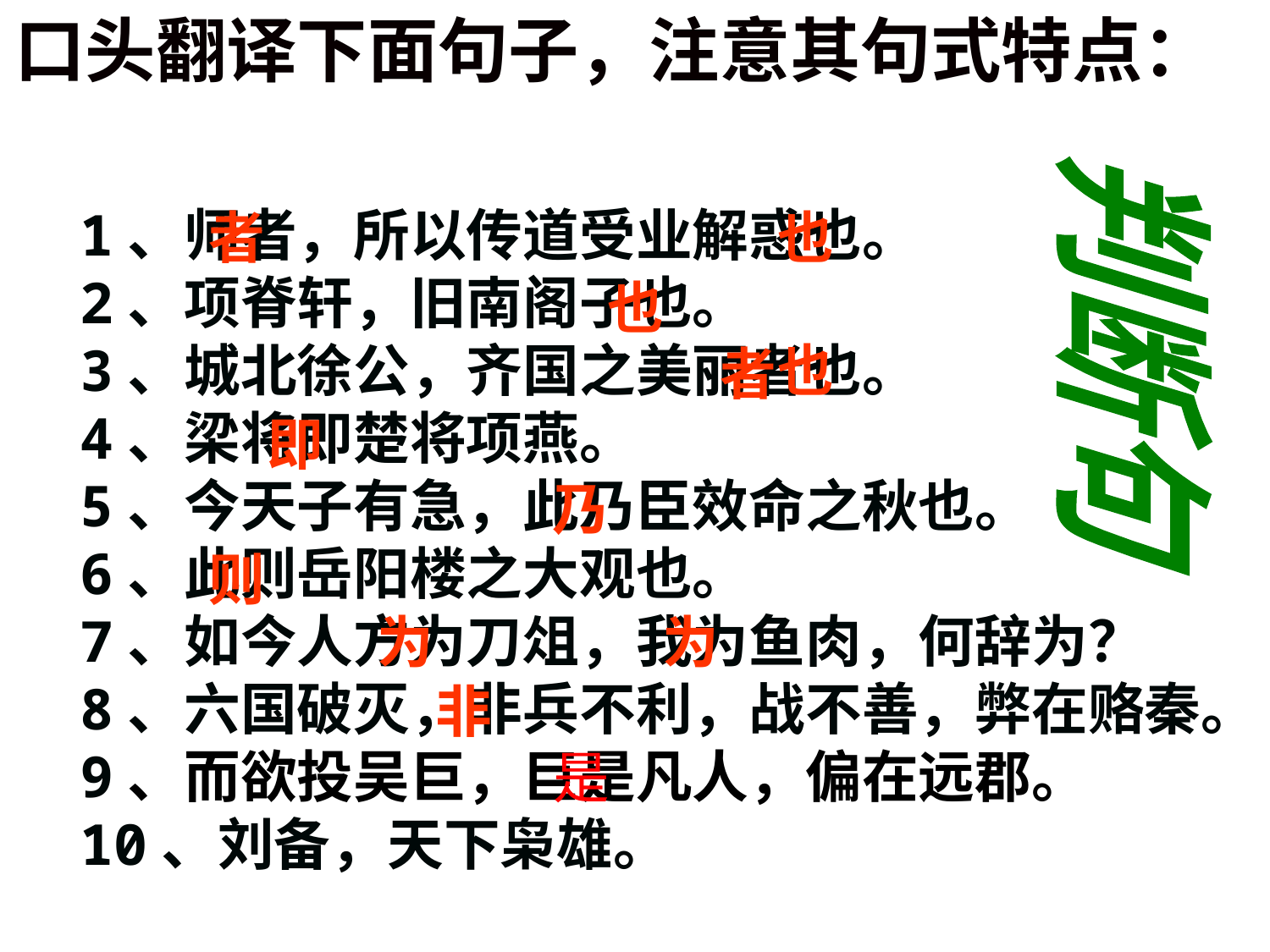

口头翻译下面句子，注意其句式特点：

  1、师者，所以传道受业解惑也。
  2、项脊轩，旧南阁子也。
  3、城北徐公，齐国之美丽者也。
  4、梁将即楚将项燕。
  5、今天子有急，此乃臣效命之秋也。
  6、此则岳阳楼之大观也。
  7、如今人方为刀俎，我为鱼肉，何辞为？
  8、六国破灭，非兵不利，战不善，弊在赂秦。
  9、而欲投吴巨，巨是凡人，偏在远郡。
  10、刘备，天下枭雄。

者
也
也
判断句
也
者
即
乃
则
为
为
非
是